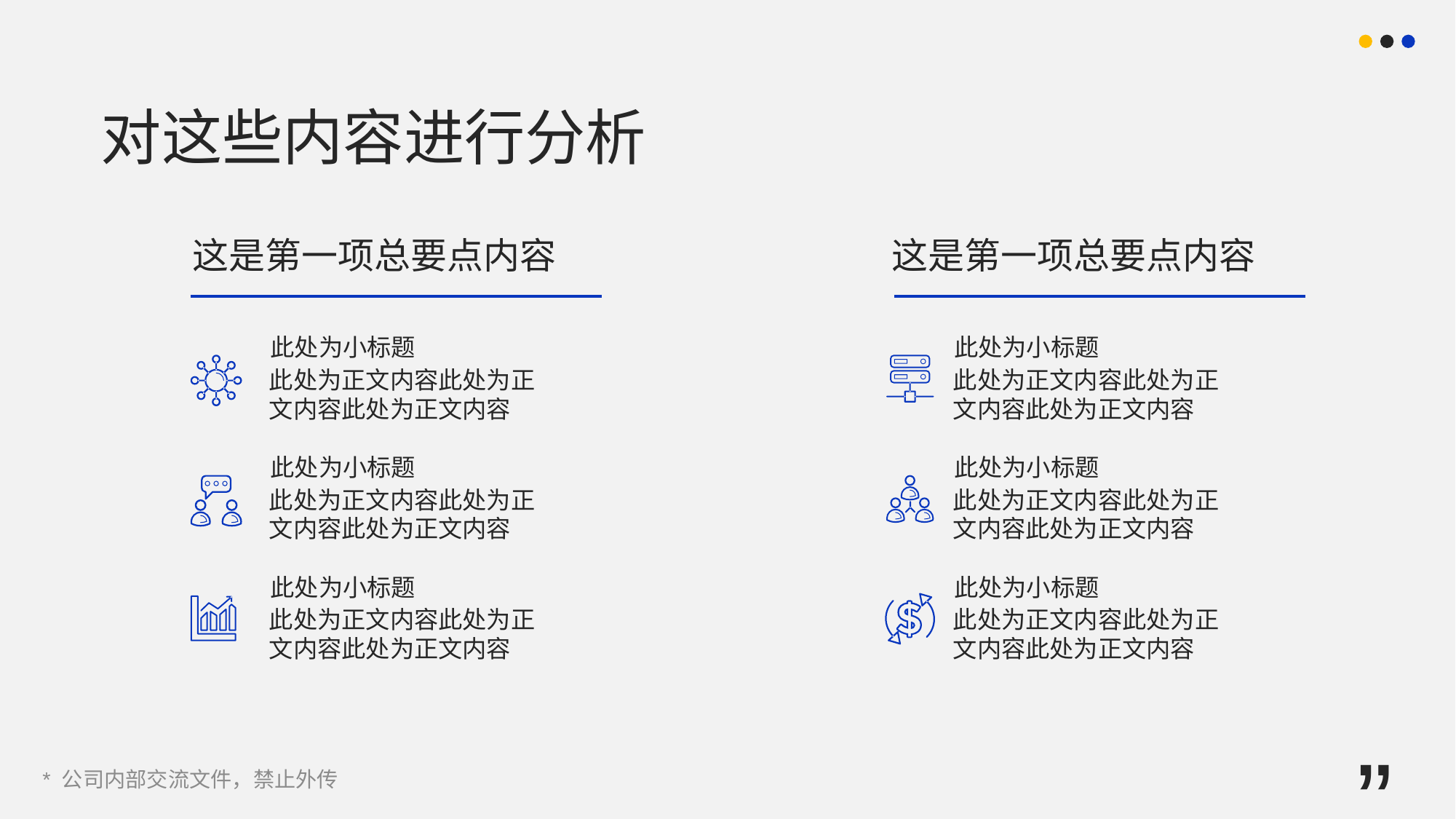

对这些内容进行分析
这是第一项总要点内容
这是第一项总要点内容
此处为小标题
此处为正文内容此处为正文内容此处为正文内容
此处为小标题
此处为正文内容此处为正文内容此处为正文内容

此处为小标题
此处为正文内容此处为正文内容此处为正文内容
此处为小标题
此处为正文内容此处为正文内容此处为正文内容

此处为小标题
此处为正文内容此处为正文内容此处为正文内容
此处为小标题
此处为正文内容此处为正文内容此处为正文内容

”
* 公司内部交流文件，禁止外传